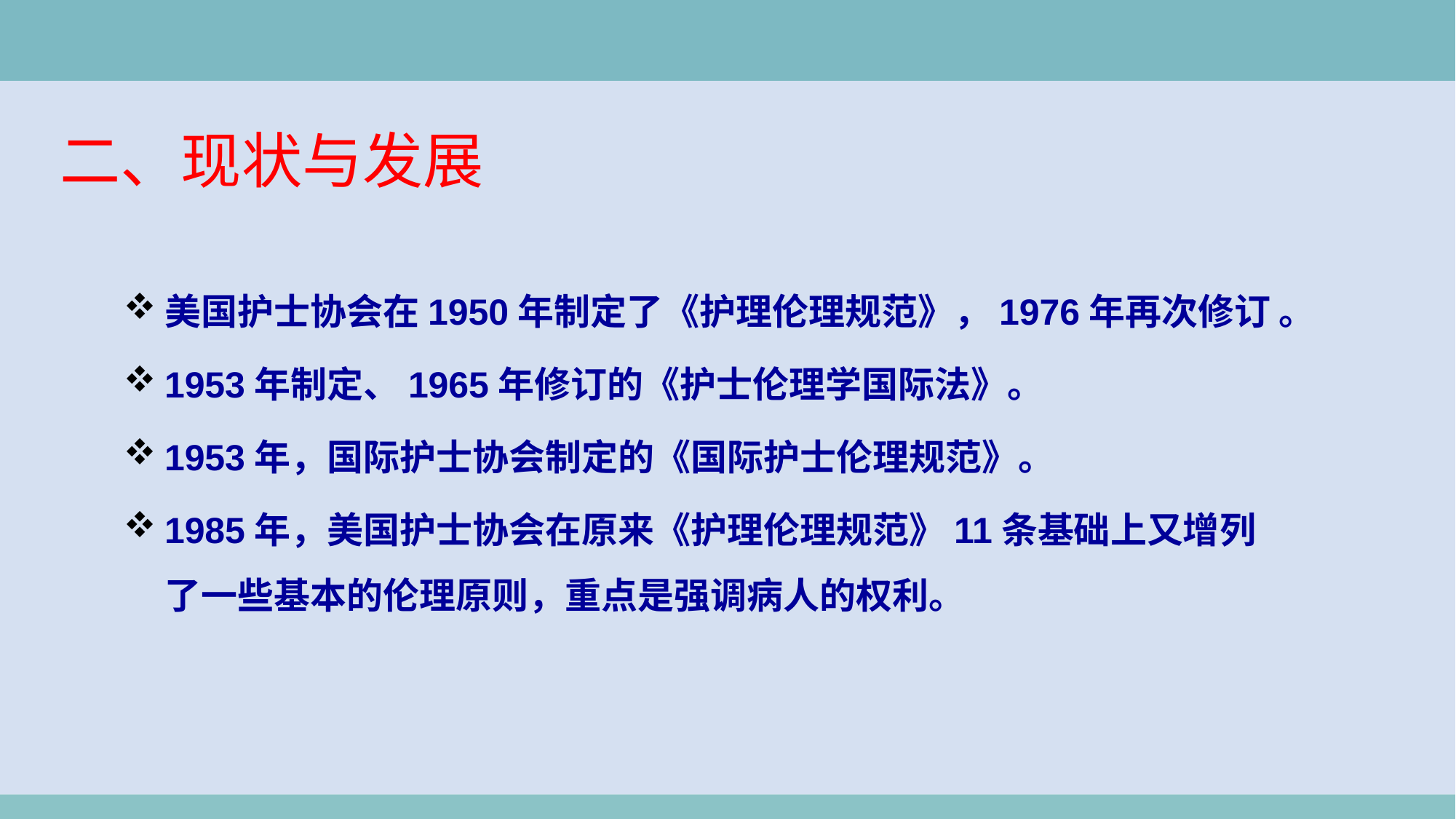

二、现状与发展
美国护士协会在1950年制定了《护理伦理规范》，1976年再次修订 。
1953年制定、1965年修订的《护士伦理学国际法》。
1953年，国际护士协会制定的《国际护士伦理规范》。
1985年，美国护士协会在原来《护理伦理规范》11条基础上又增列了一些基本的伦理原则，重点是强调病人的权利。